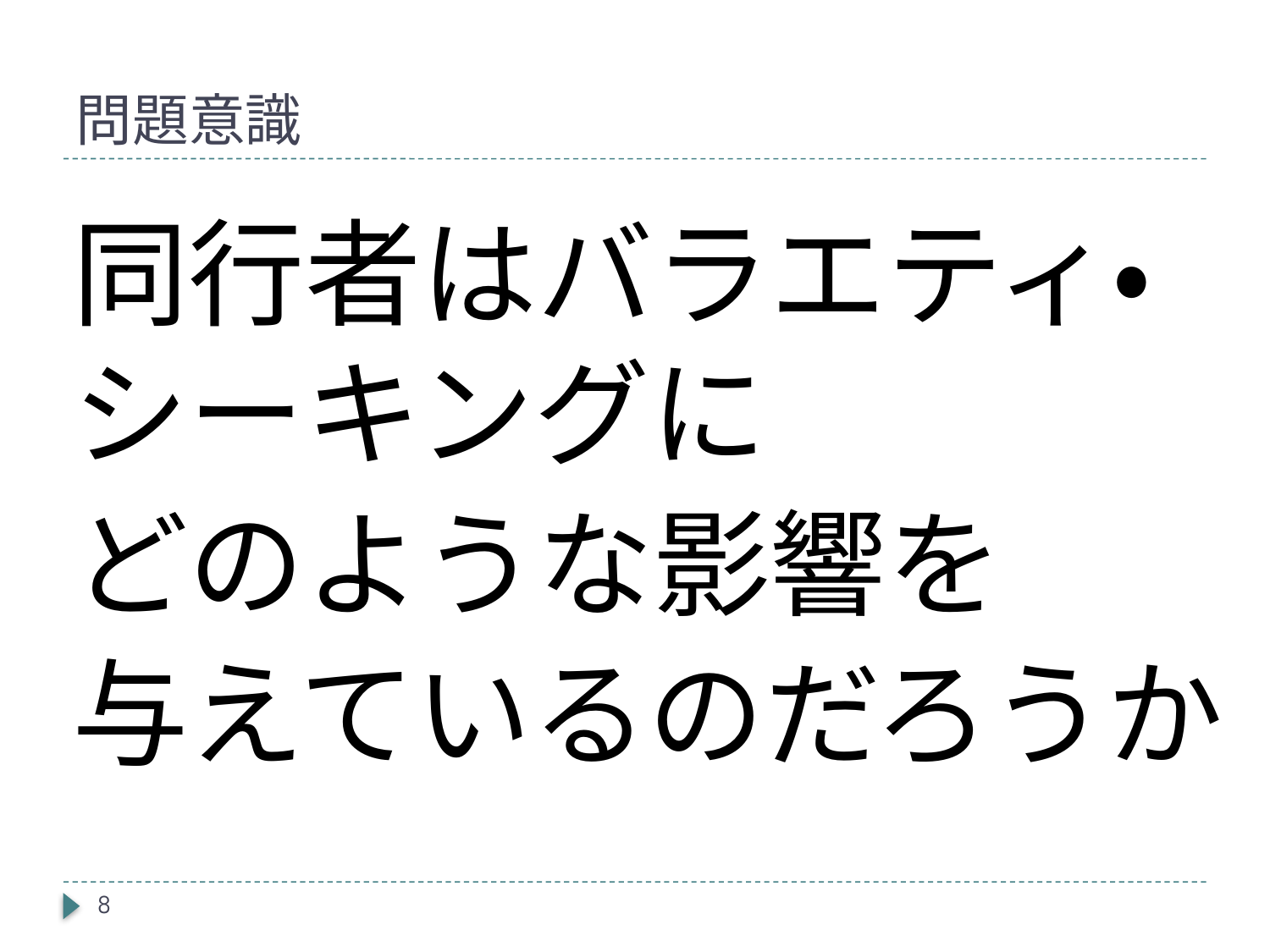

# 問題意識
同行者はバラエティ・シーキングに
どのような影響を
与えているのだろうか
8